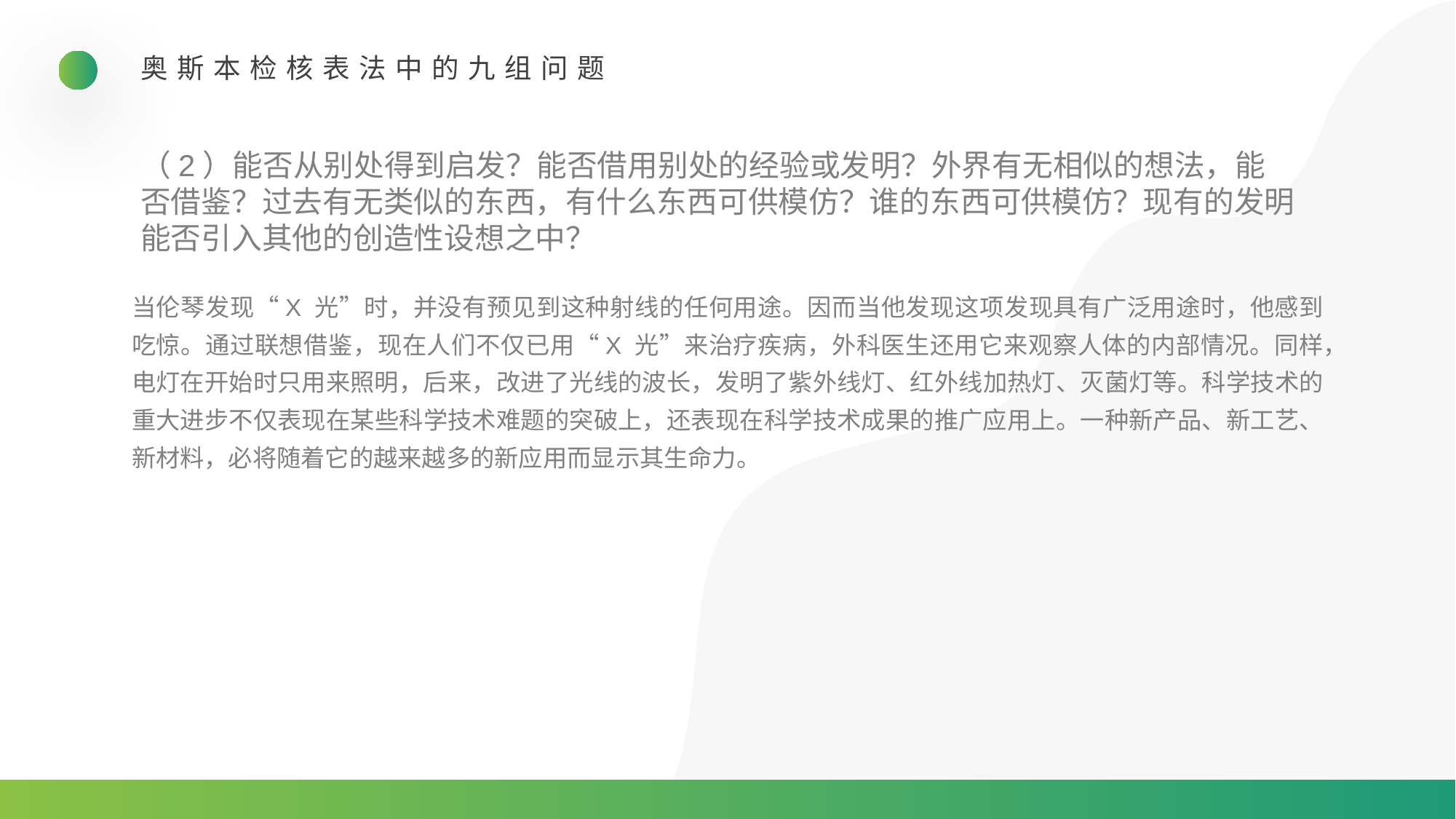

奥斯本检核表法中的九组问题
（2）能否从别处得到启发？能否借用别处的经验或发明？外界有无相似的想法，能
否借鉴？过去有无类似的东西，有什么东西可供模仿？谁的东西可供模仿？现有的发明
能否引入其他的创造性设想之中？
当伦琴发现“X 光”时，并没有预见到这种射线的任何用途。因而当他发现这项发现具有广泛用途时，他感到吃惊。通过联想借鉴，现在人们不仅已用“X 光”来治疗疾病，外科医生还用它来观察人体的内部情况。同样，电灯在开始时只用来照明，后来，改进了光线的波长，发明了紫外线灯、红外线加热灯、灭菌灯等。科学技术的重大进步不仅表现在某些科学技术难题的突破上，还表现在科学技术成果的推广应用上。一种新产品、新工艺、新材料，必将随着它的越来越多的新应用而显示其生命力。